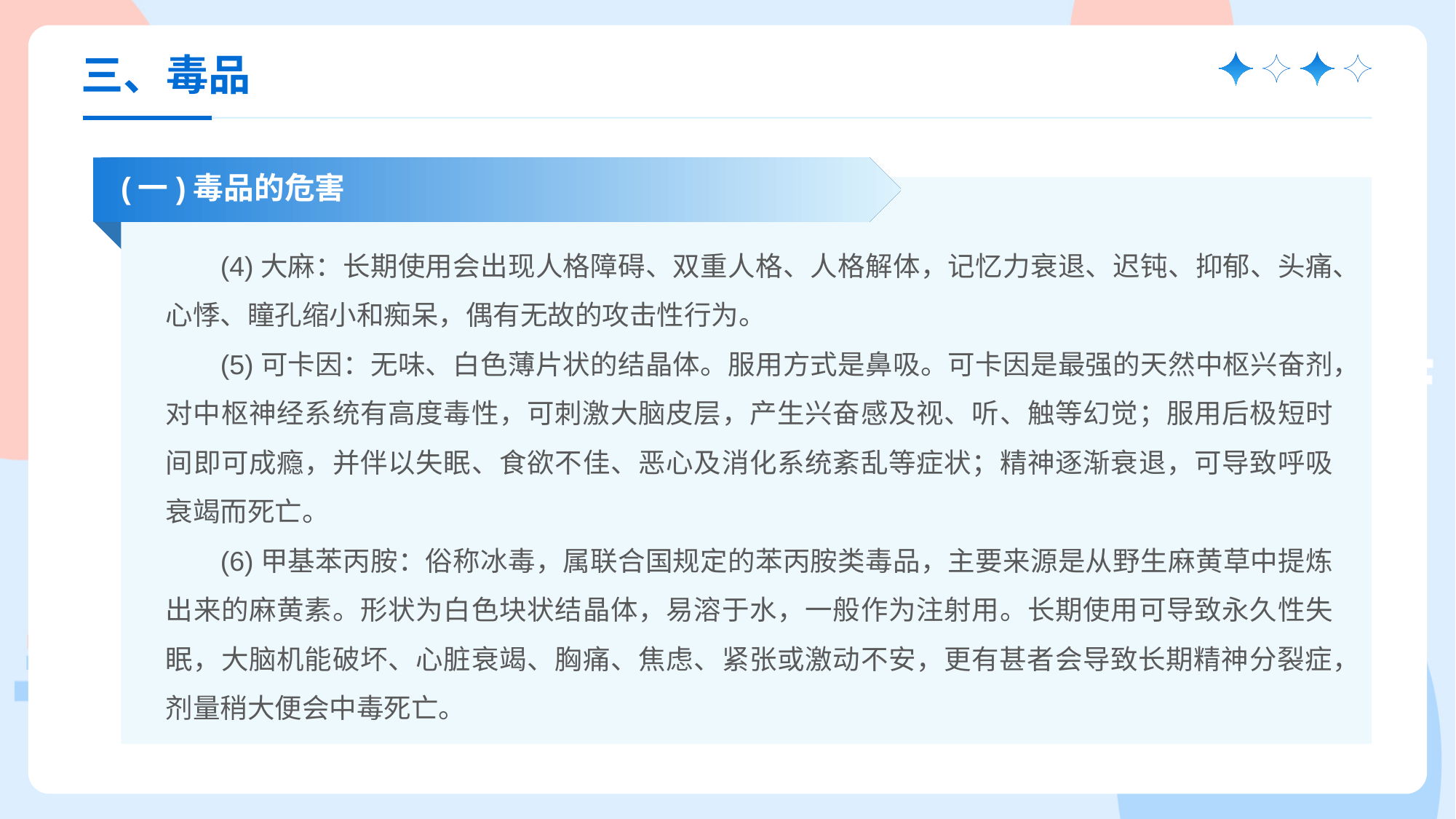

三、毒品
(一)毒品的危害

(4)大麻：长期使用会出现人格障碍、双重人格、人格解体，记忆力衰退、迟钝、抑郁、头痛、心悸、瞳孔缩小和痴呆，偶有无故的攻击性行为。
(5)可卡因：无味、白色薄片状的结晶体。服用方式是鼻吸。可卡因是最强的天然中枢兴奋剂，对中枢神经系统有高度毒性，可刺激大脑皮层，产生兴奋感及视、听、触等幻觉；服用后极短时间即可成瘾，并伴以失眠、食欲不佳、恶心及消化系统紊乱等症状；精神逐渐衰退，可导致呼吸衰竭而死亡。
(6)甲基苯丙胺：俗称冰毒，属联合国规定的苯丙胺类毒品，主要来源是从野生麻黄草中提炼出来的麻黄素。形状为白色块状结晶体，易溶于水，一般作为注射用。长期使用可导致永久性失眠，大脑机能破坏、心脏衰竭、胸痛、焦虑、紧张或激动不安，更有甚者会导致长期精神分裂症，剂量稍大便会中毒死亡。